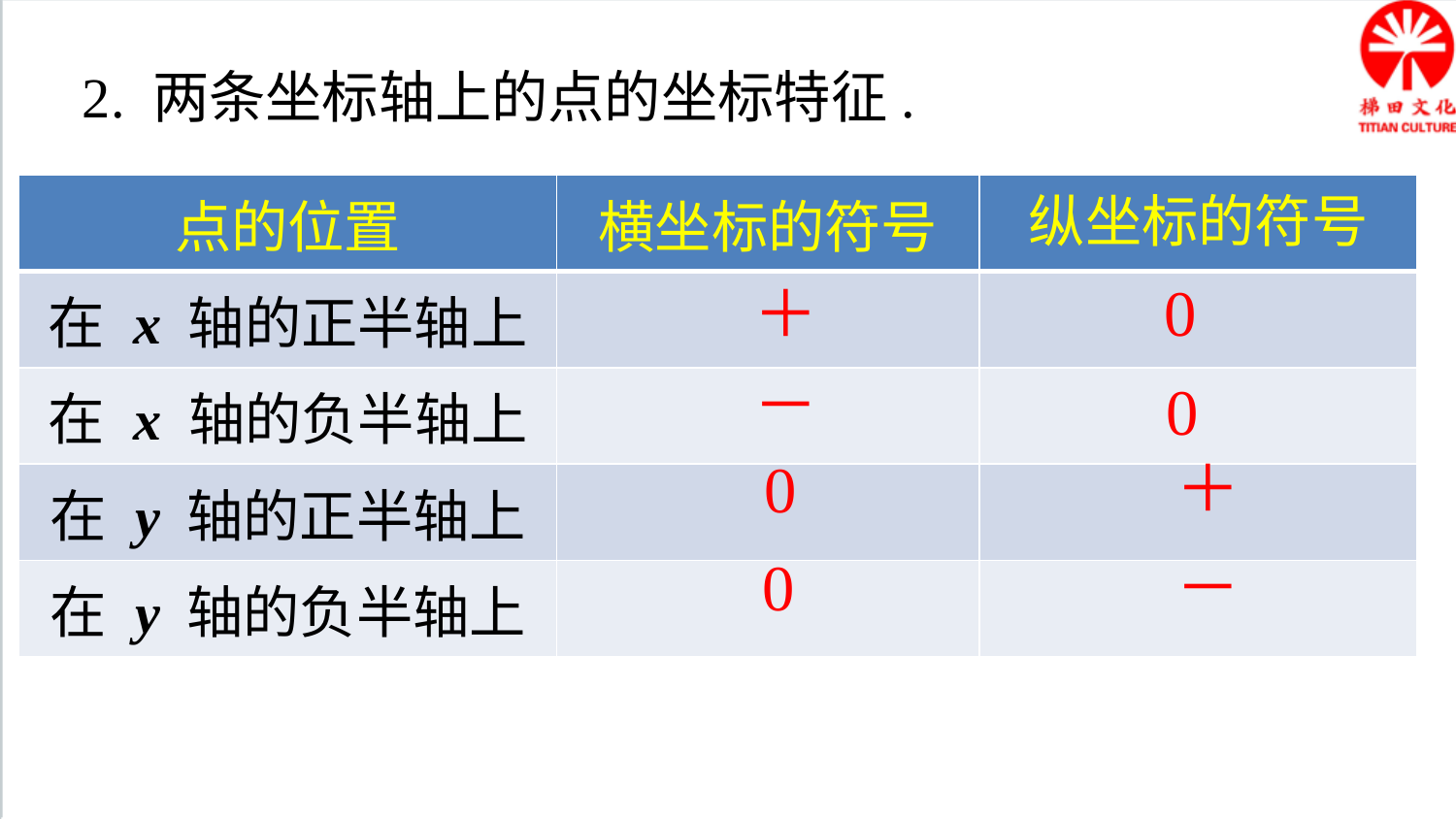

2. 两条坐标轴上的点的坐标特征.
| 点的位置 | 横坐标的符号 | 纵坐标的符号 |
| --- | --- | --- |
| 在 x 轴的正半轴上 |  |  |
| 在 x 轴的负半轴上 |  |  |
| 在 y 轴的正半轴上 |  |  |
| 在 y 轴的负半轴上 |  |  |
0
＋
－
0
＋
0
－
0